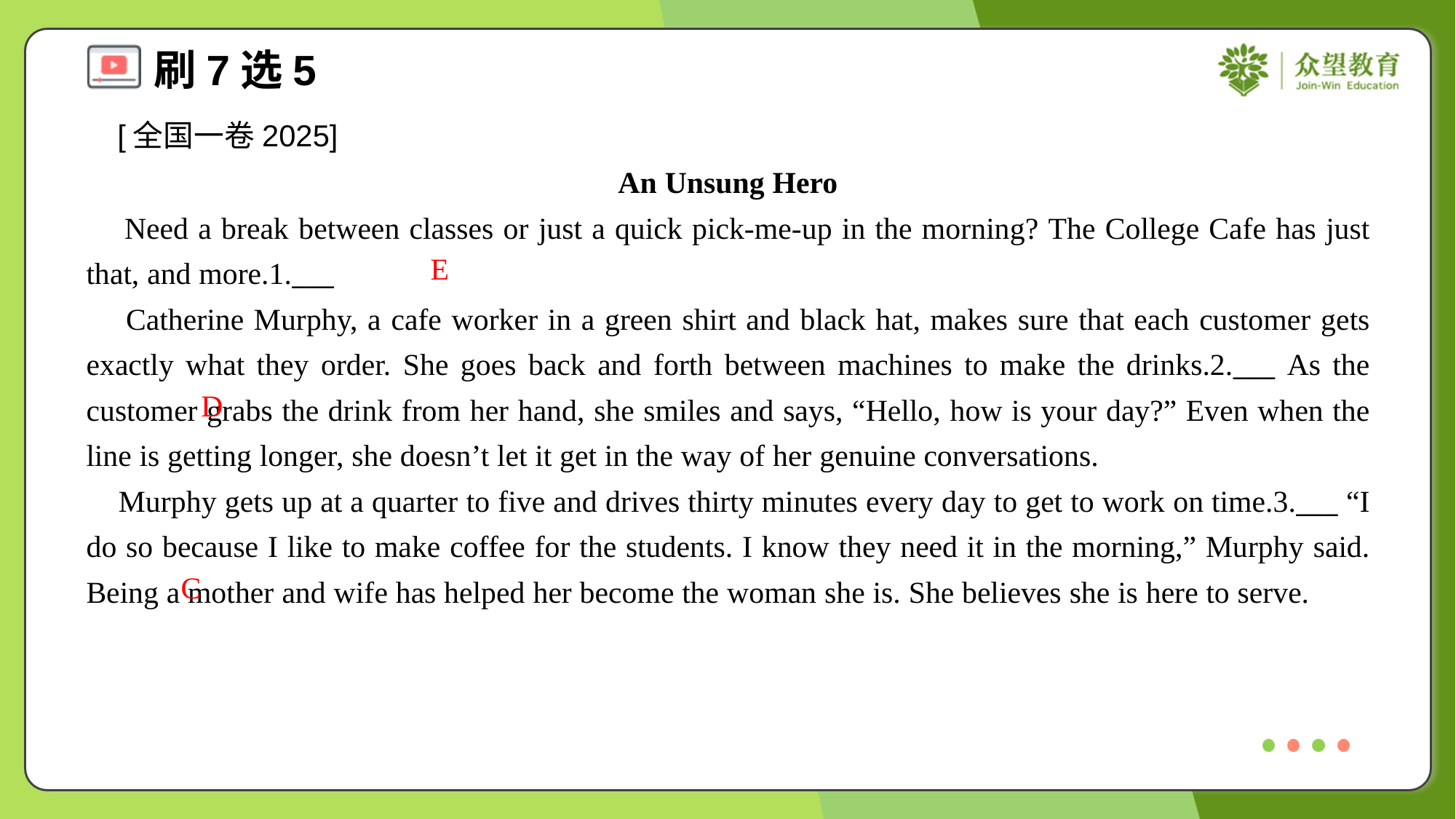

[全国一卷2025]
An Unsung Hero
    Need a break between classes or just a quick pick-me-up in the morning? The College Cafe has just that, and more.1.___
    Catherine Murphy, a cafe worker in a green shirt and black hat, makes sure that each customer gets exactly what they order. She goes back and forth between machines to make the drinks.2.___ As the customer grabs the drink from her hand, she smiles and says, “Hello, how is your day?” Even when the line is getting longer, she doesn’t let it get in the way of her genuine conversations.
    Murphy gets up at a quarter to five and drives thirty minutes every day to get to work on time.3.___ “I do so because I like to make coffee for the students. I know they need it in the morning,” Murphy said. Being a mother and wife has helped her become the woman she is. She believes she is here to serve.

E
D
C